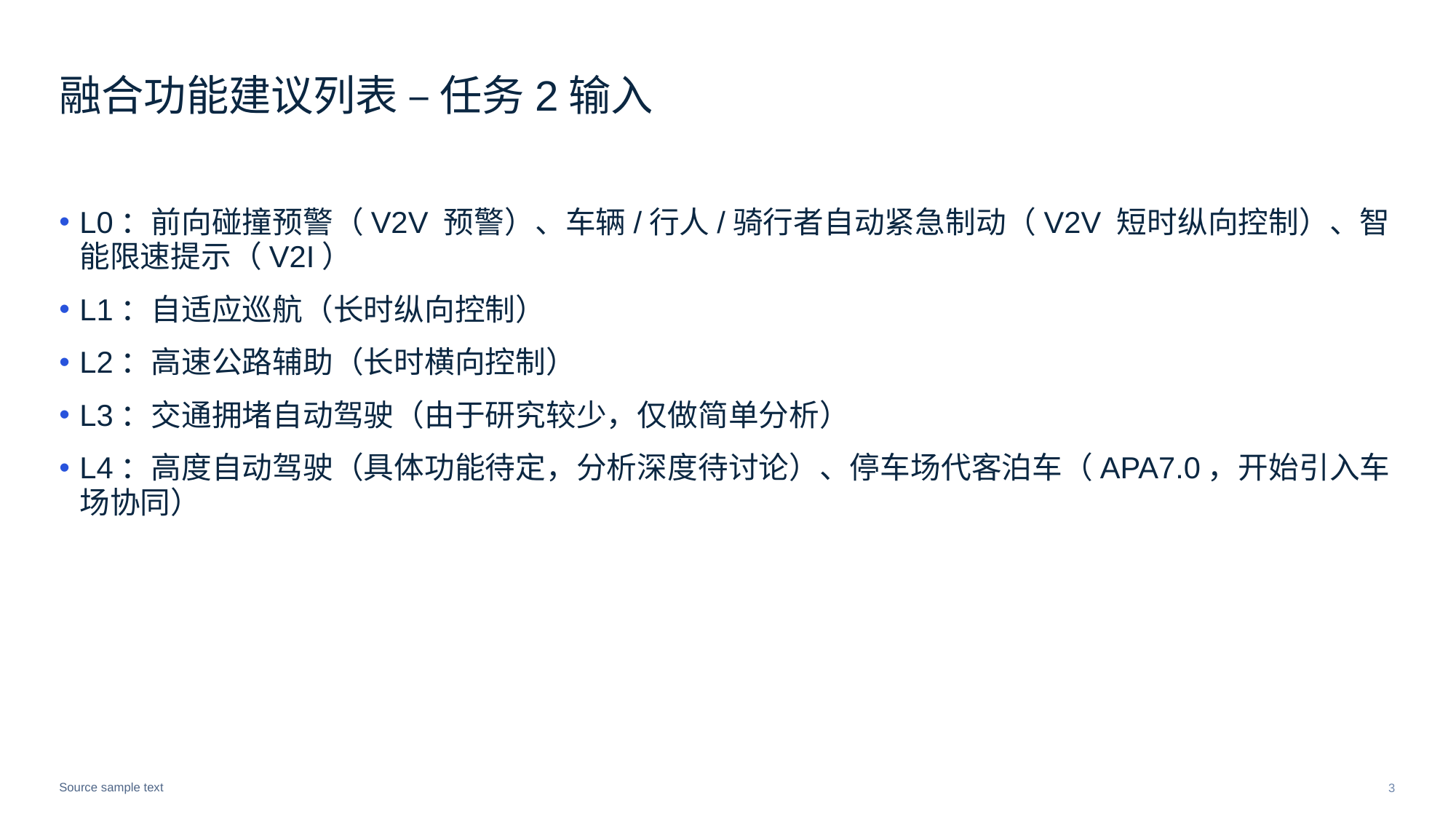

# 融合功能建议列表 – 任务2输入

L0：前向碰撞预警（V2V 预警）、车辆/行人/骑行者自动紧急制动（V2V 短时纵向控制）、智能限速提示（V2I）
L1：自适应巡航（长时纵向控制）
L2：高速公路辅助（长时横向控制）
L3：交通拥堵自动驾驶（由于研究较少，仅做简单分析）
L4：高度自动驾驶（具体功能待定，分析深度待讨论）、停车场代客泊车（APA7.0，开始引入车场协同）
Source sample text